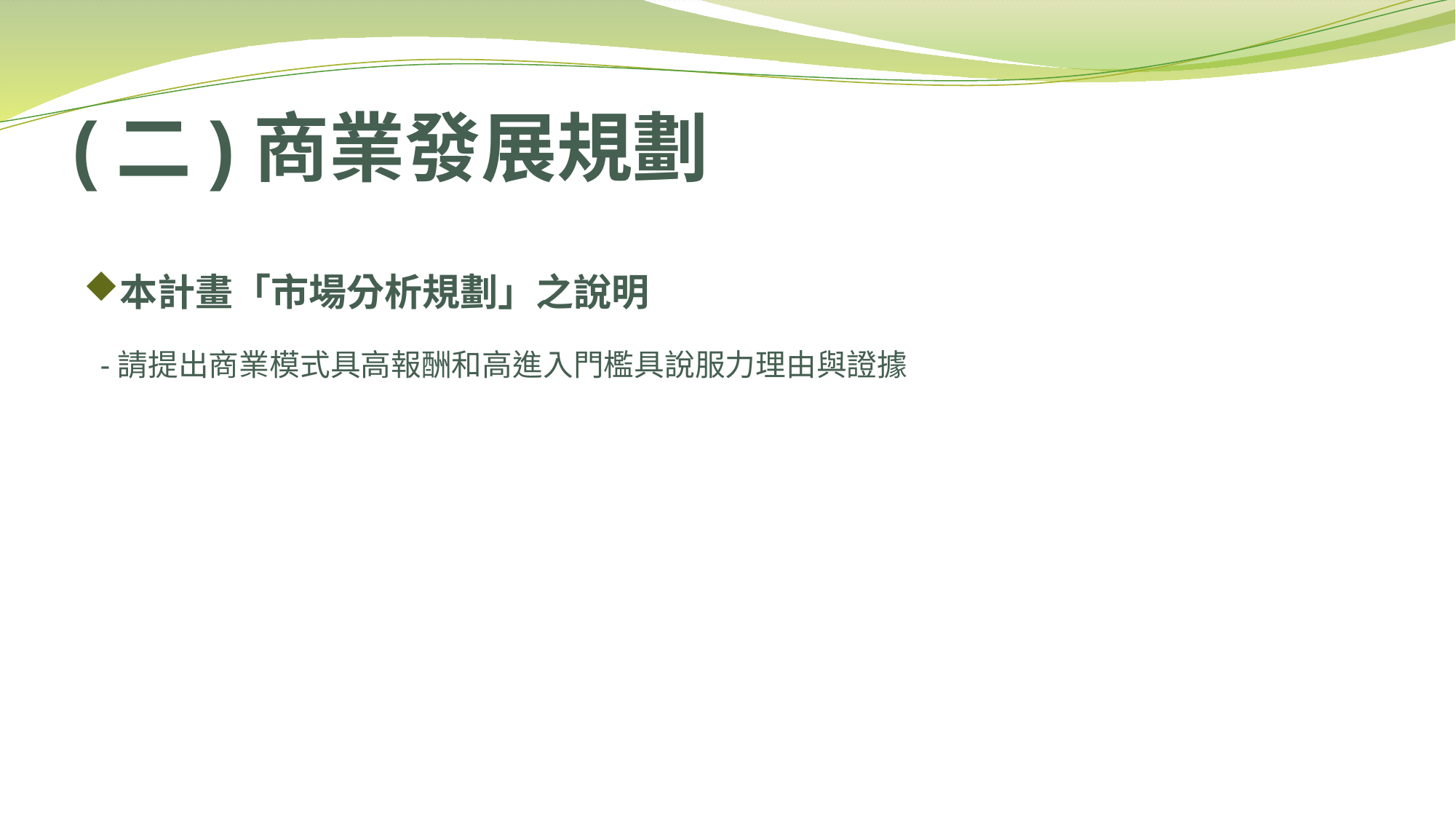

# (二)商業發展規劃
本計畫「市場分析規劃」之說明
  -請提出商業模式具高報酬和高進入門檻具說服力理由與證據